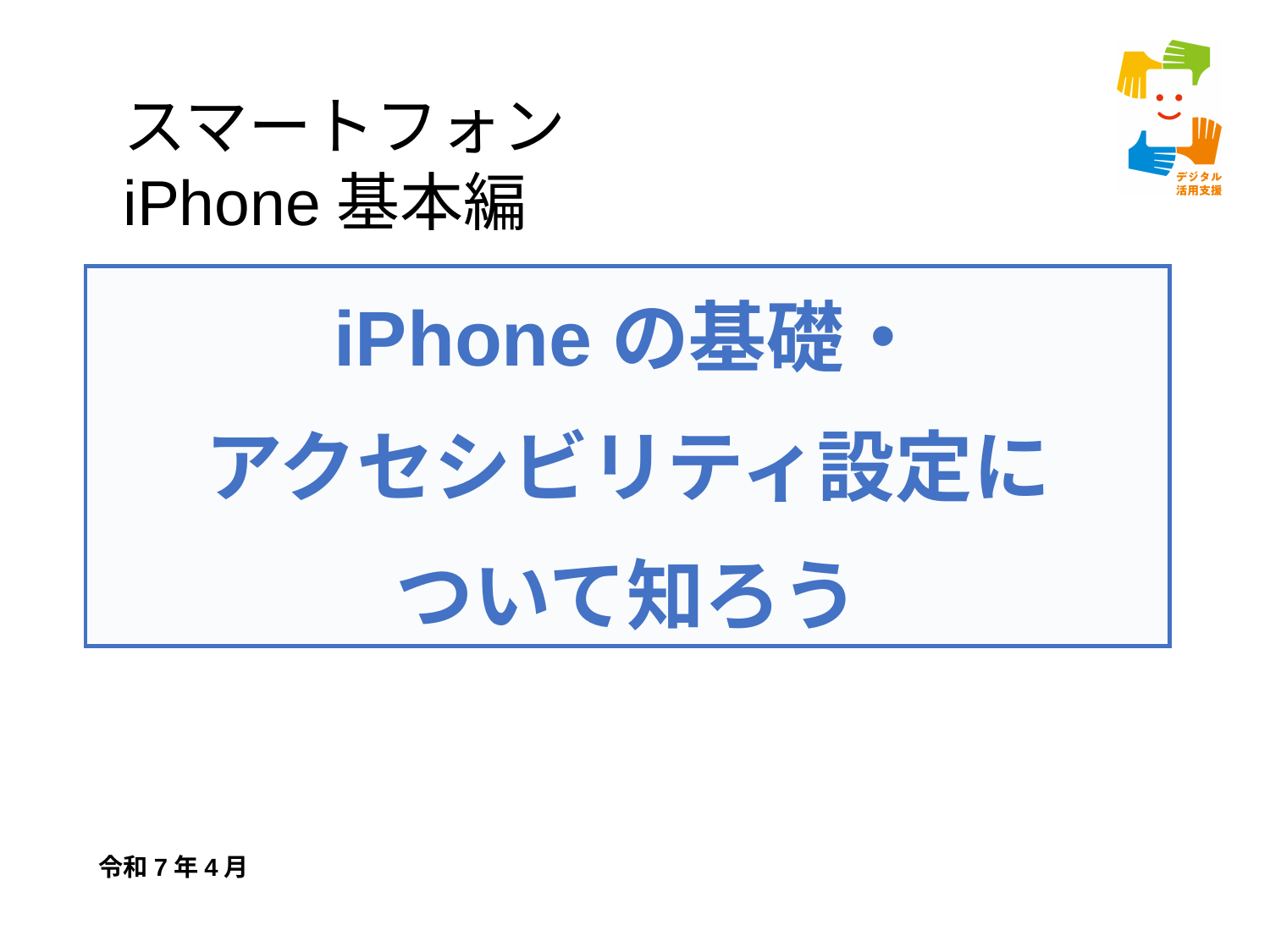

スマートフォン
iPhone基本編
iPhoneの基礎・
アクセシビリティ設定に
ついて知ろう
令和7年4月